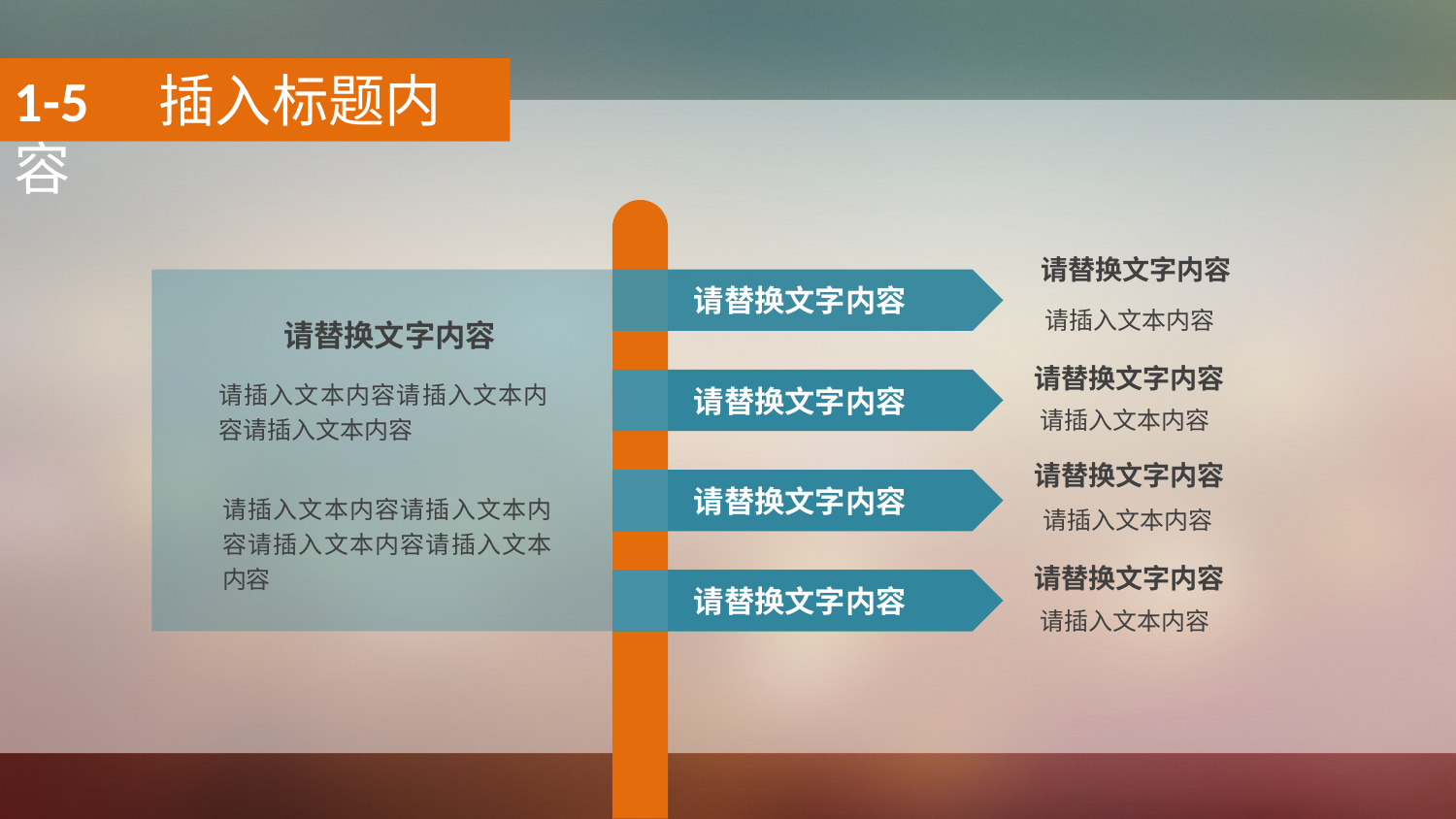

1-5　插入标题内容

请替换文字内容
请插入文本内容

请替换文字内容
请插入文本内容请插入文本内容请插入文本内容
请插入文本内容请插入文本内容请插入文本内容请插入文本内容
请替换文字内容

请替换文字内容
请插入文本内容
请替换文字内容

请替换文字内容
请插入文本内容
请替换文字内容

请替换文字内容
请插入文本内容

请替换文字内容